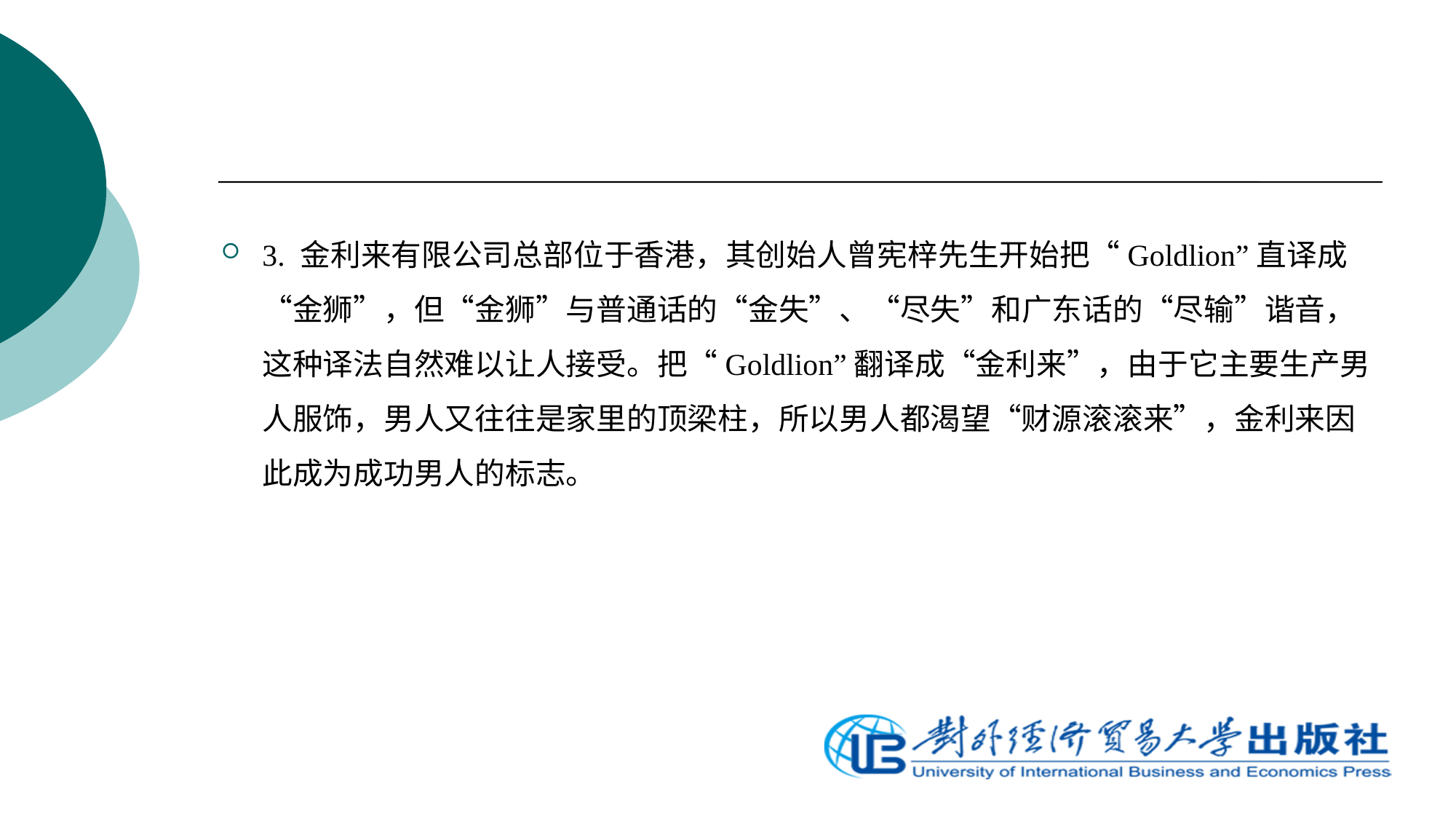

3. 金利来有限公司总部位于香港，其创始人曾宪梓先生开始把“Goldlion”直译成“金狮”，但“金狮”与普通话的“金失”、“尽失”和广东话的“尽输”谐音，这种译法自然难以让人接受。把“Goldlion”翻译成“金利来”，由于它主要生产男人服饰，男人又往往是家里的顶梁柱，所以男人都渴望“财源滚滚来”，金利来因此成为成功男人的标志。